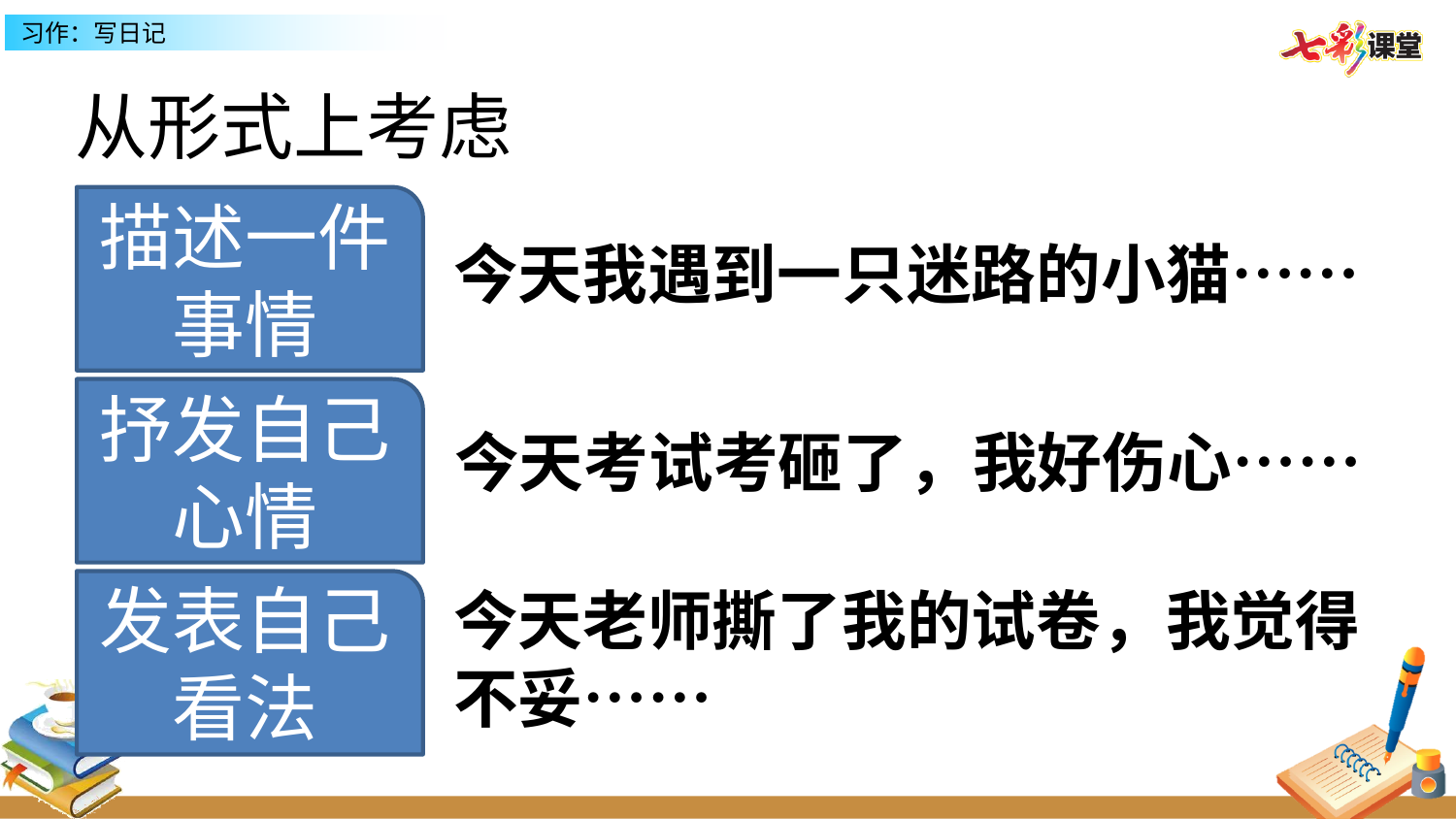

从形式上考虑
描述一件事情
今天我遇到一只迷路的小猫……
抒发自己心情
今天考试考砸了，我好伤心……
发表自己看法
今天老师撕了我的试卷，我觉得不妥……